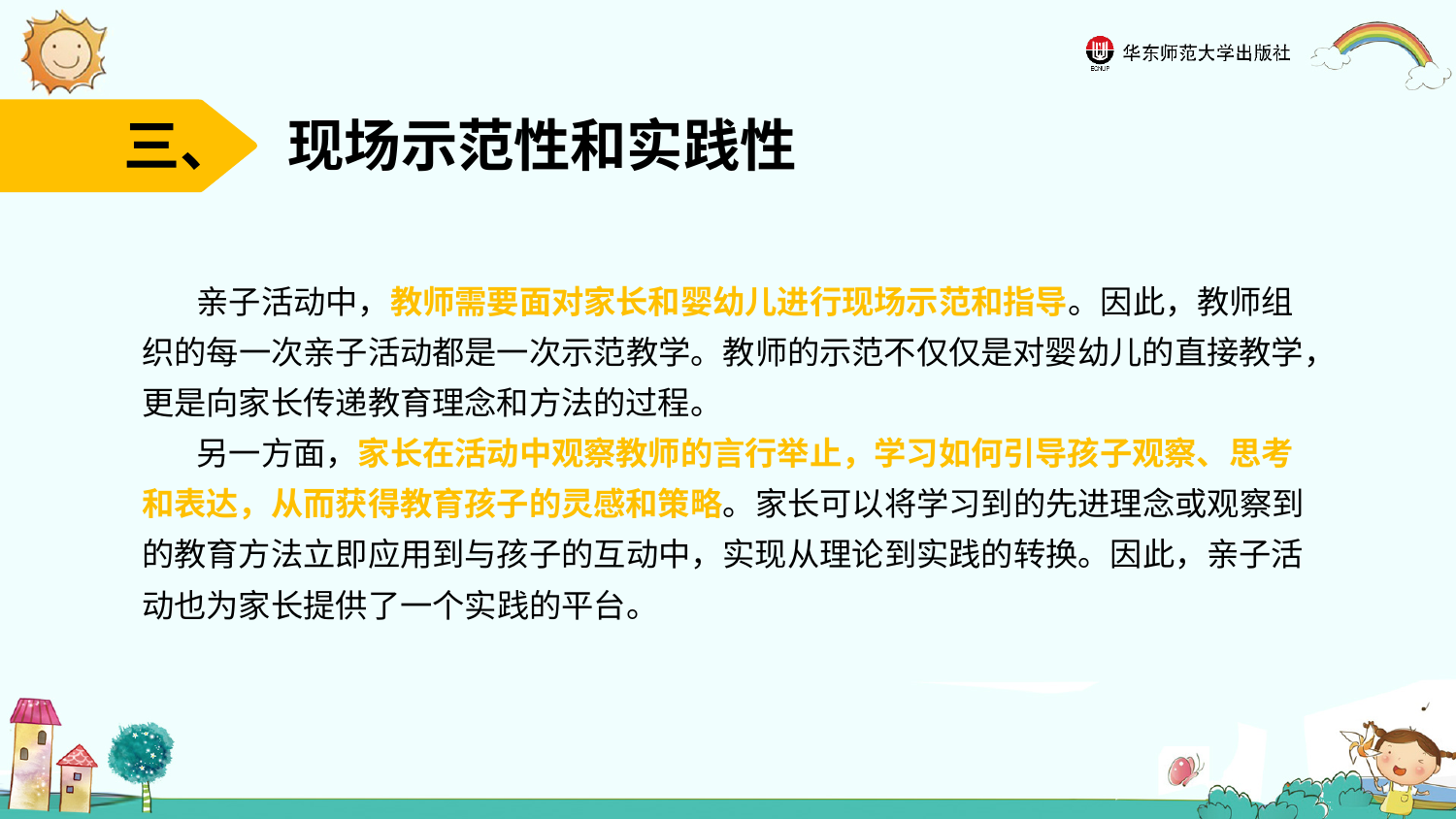

三、    现场示范性和实践性
亲子活动中，教师需要面对家长和婴幼儿进行现场示范和指导。因此，教师组织的每一次亲子活动都是一次示范教学。教师的示范不仅仅是对婴幼儿的直接教学，更是向家长传递教育理念和方法的过程。
另一方面，家长在活动中观察教师的言行举止，学习如何引导孩子观察、思考和表达，从而获得教育孩子的灵感和策略。家长可以将学习到的先进理念或观察到的教育方法立即应用到与孩子的互动中，实现从理论到实践的转换。因此，亲子活动也为家长提供了一个实践的平台。